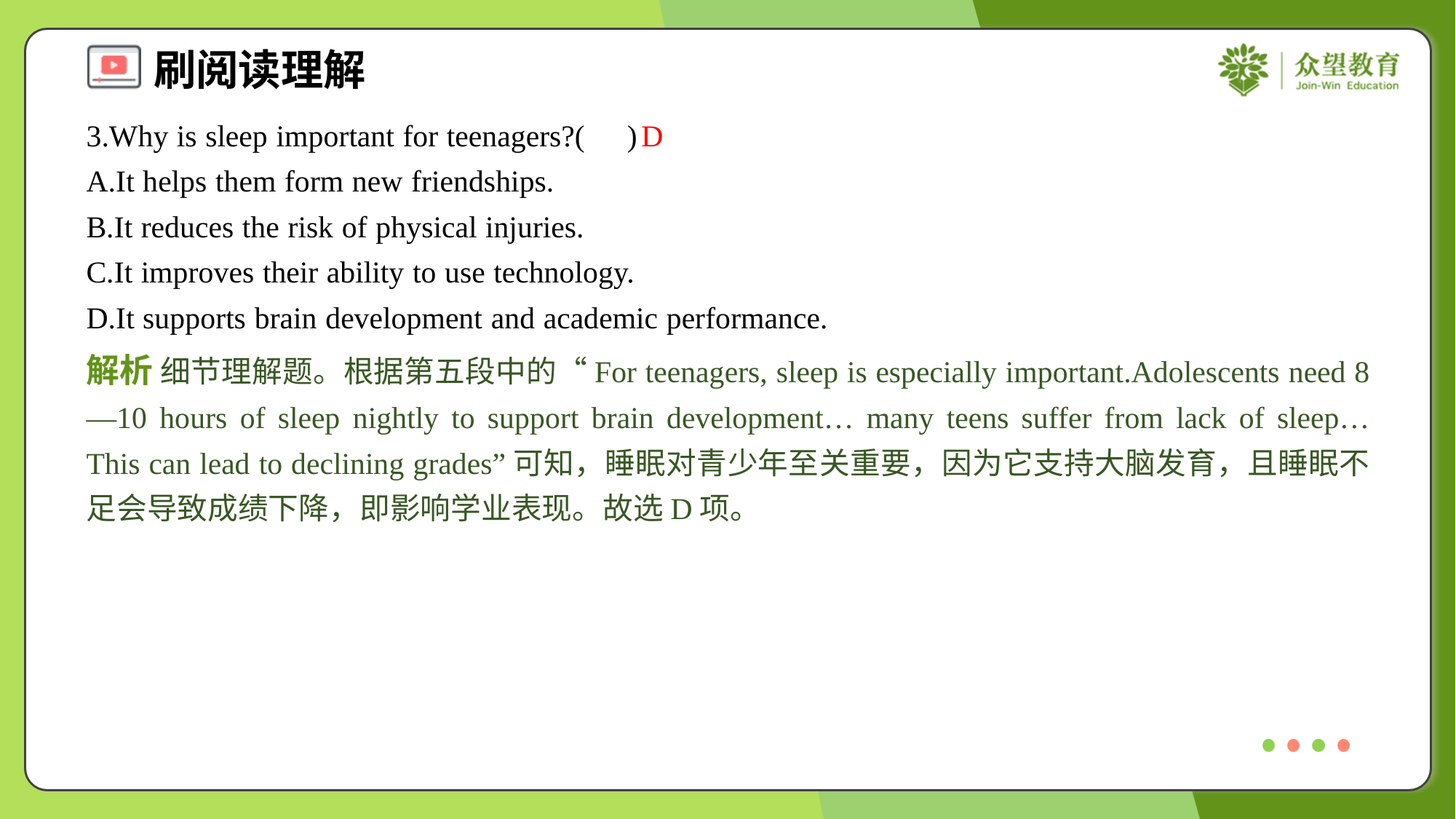

3.Why is sleep important for teenagers?(     )
D
A.It helps them form new friendships.
B.It reduces the risk of physical injuries.
C.It improves their ability to use technology.
D.It supports brain development and academic performance.
解析 细节理解题。根据第五段中的“For teenagers, sleep is especially important.Adolescents need 8—10 hours of sleep nightly to support brain development… many teens suffer from lack of sleep… This can lead to declining grades”可知，睡眠对青少年至关重要，因为它支持大脑发育，且睡眠不足会导致成绩下降，即影响学业表现。故选D项。